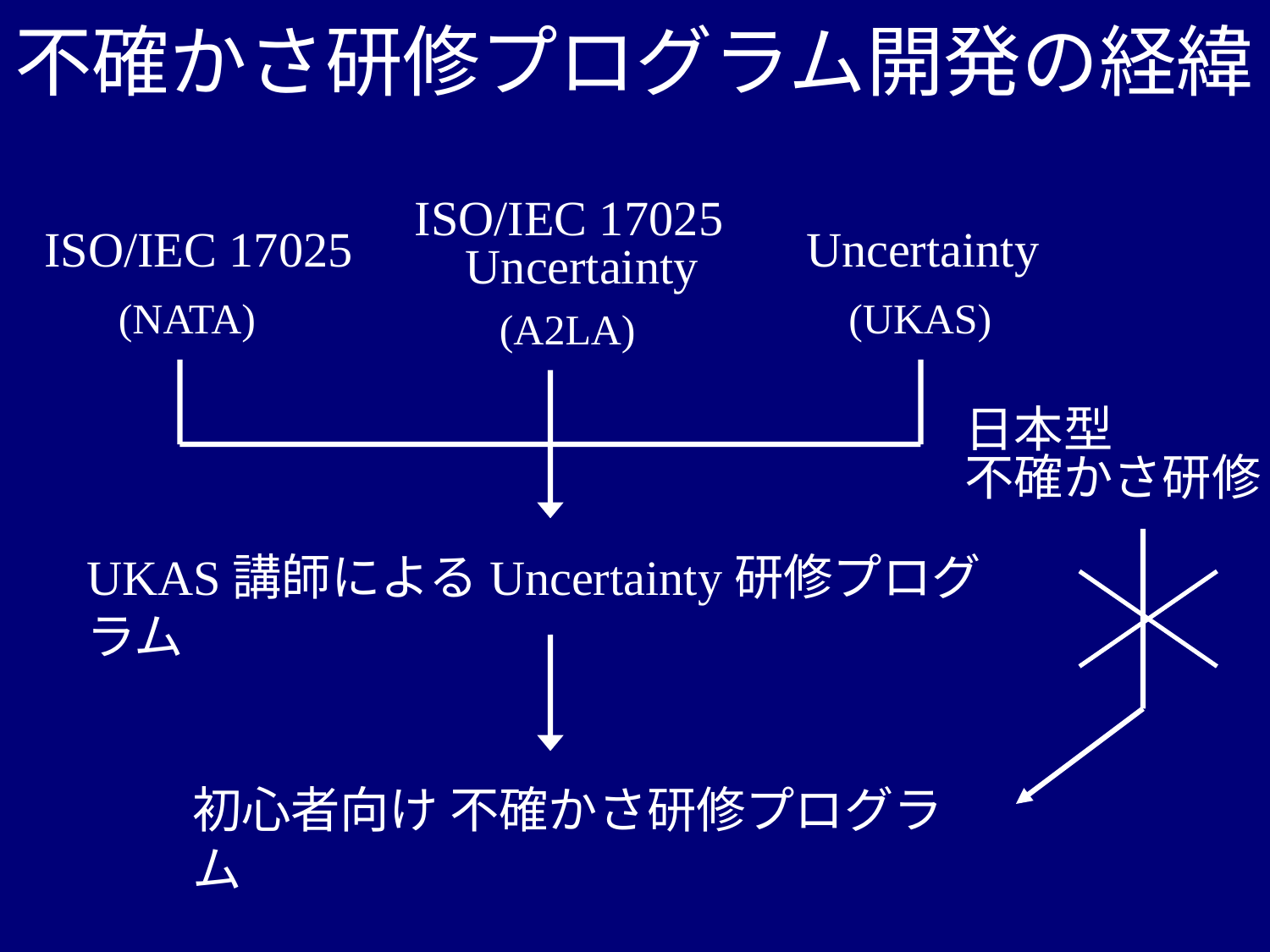

# 不確かさ研修プログラム開発の経緯
ISO/IEC 17025
Uncertainty
ISO/IEC 17025
Uncertainty
(NATA)
(UKAS)
(A2LA)

日本型
不確かさ研修

UKAS講師によるUncertainty研修プログラム

初心者向け 不確かさ研修プログラム